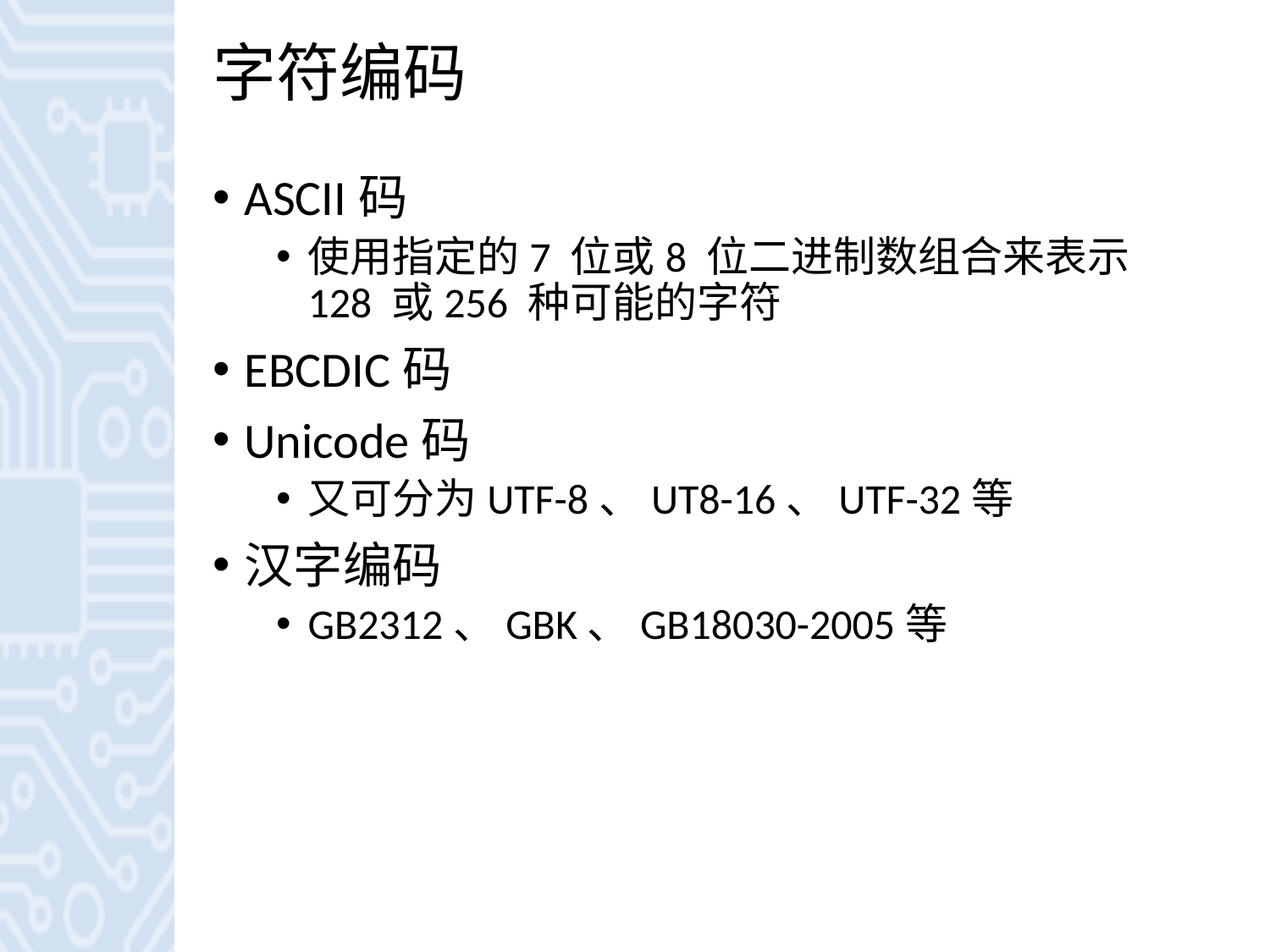

# 字符编码
ASCII码
使用指定的7 位或8 位二进制数组合来表示128 或256 种可能的字符
EBCDIC码
Unicode码
又可分为UTF-8、UT8-16、UTF-32等
汉字编码
GB2312、GBK、GB18030-2005等